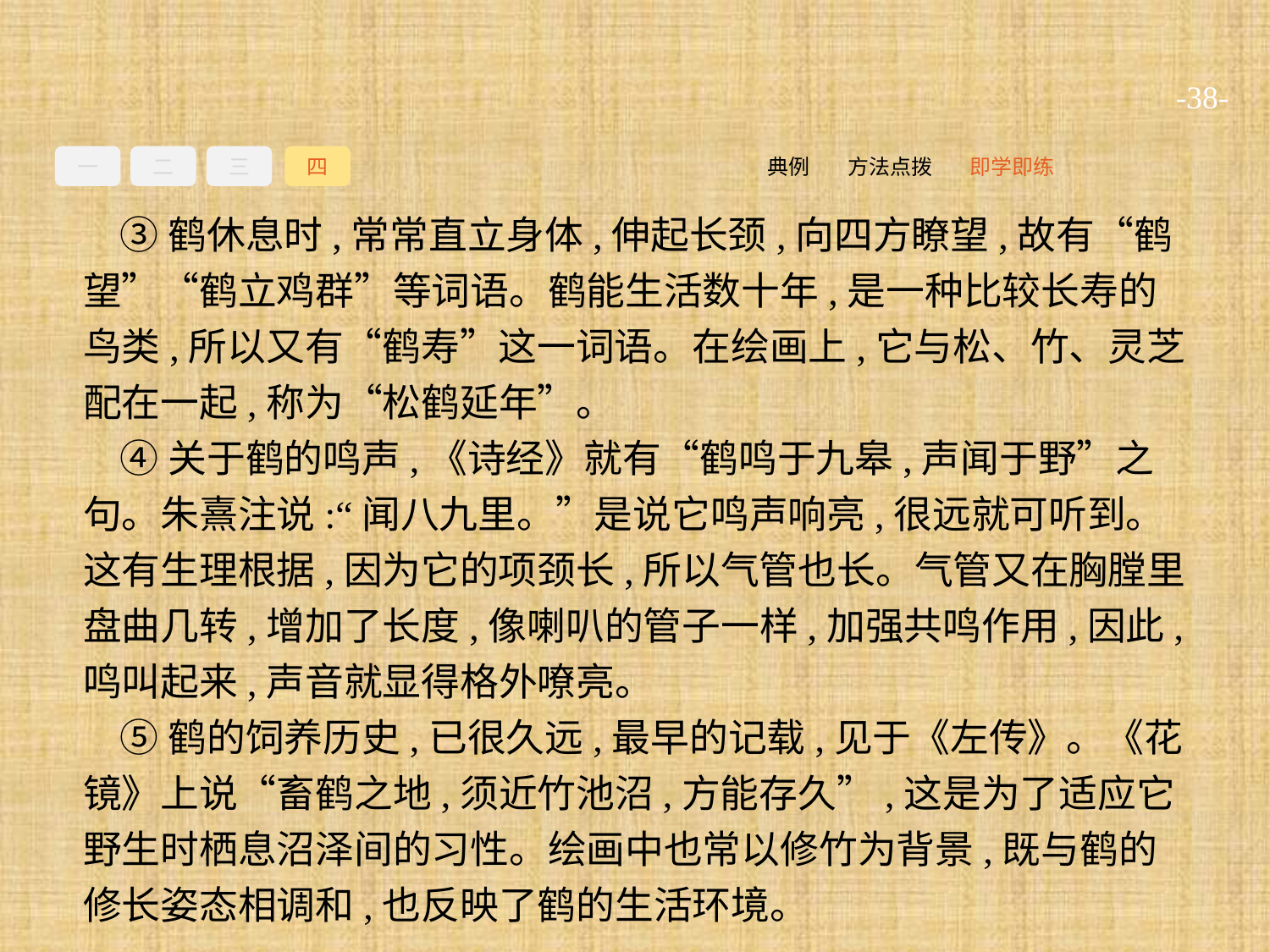

-38-
一
二
三
四
即学即练
方法点拨
典例
③鹤休息时,常常直立身体,伸起长颈,向四方瞭望,故有“鹤望”“鹤立鸡群”等词语。鹤能生活数十年,是一种比较长寿的鸟类,所以又有“鹤寿”这一词语。在绘画上,它与松、竹、灵芝配在一起,称为“松鹤延年”。
④关于鹤的鸣声,《诗经》就有“鹤鸣于九皋,声闻于野”之句。朱熹注说:“闻八九里。”是说它鸣声响亮,很远就可听到。这有生理根据,因为它的项颈长,所以气管也长。气管又在胸膛里盘曲几转,增加了长度,像喇叭的管子一样,加强共鸣作用,因此,鸣叫起来,声音就显得格外嘹亮。
⑤鹤的饲养历史,已很久远,最早的记载,见于《左传》。《花镜》上说“畜鹤之地,须近竹池沼,方能存久”,这是为了适应它野生时栖息沼泽间的习性。绘画中也常以修竹为背景,既与鹤的修长姿态相调和,也反映了鹤的生活环境。